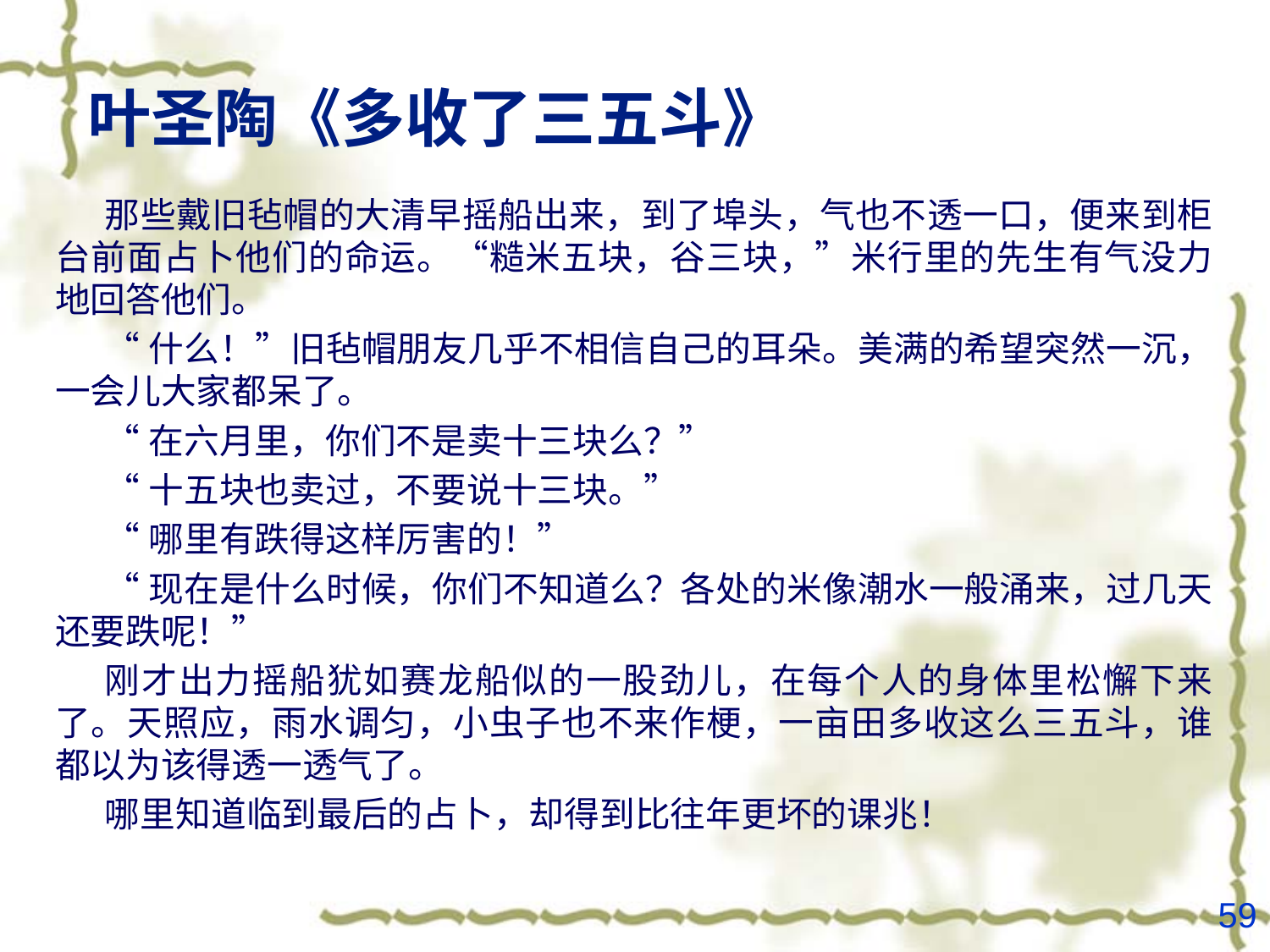

# 叶圣陶《多收了三五斗》
那些戴旧毡帽的大清早摇船出来，到了埠头，气也不透一口，便来到柜台前面占卜他们的命运。“糙米五块，谷三块，”米行里的先生有气没力地回答他们。
“什么！”旧毡帽朋友几乎不相信自己的耳朵。美满的希望突然一沉，一会儿大家都呆了。
“在六月里，你们不是卖十三块么？”
“十五块也卖过，不要说十三块。”
“哪里有跌得这样厉害的！”
“现在是什么时候，你们不知道么？各处的米像潮水一般涌来，过几天还要跌呢！”
刚才出力摇船犹如赛龙船似的一股劲儿，在每个人的身体里松懈下来了。天照应，雨水调匀，小虫子也不来作梗，一亩田多收这么三五斗，谁都以为该得透一透气了。
哪里知道临到最后的占卜，却得到比往年更坏的课兆！
59